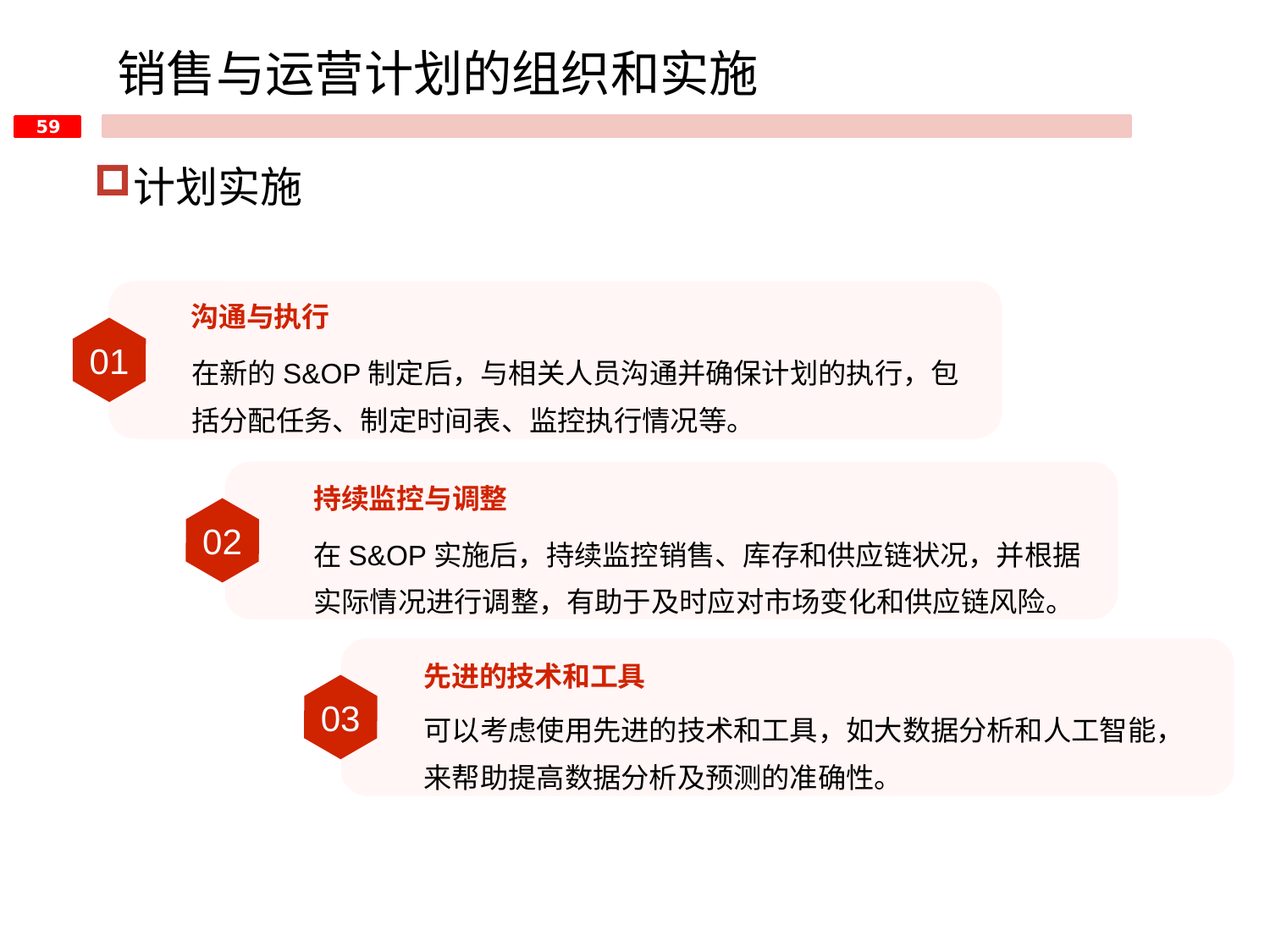

销售与运营计划的组织和实施
59
计划实施

沟通与执行

01
在新的S&OP制定后，与相关人员沟通并确保计划的执行，包括分配任务、制定时间表、监控执行情况等。

持续监控与调整

02
在S&OP实施后，持续监控销售、库存和供应链状况，并根据实际情况进行调整，有助于及时应对市场变化和供应链风险。

先进的技术和工具

03
可以考虑使用先进的技术和工具，如大数据分析和人工智能，来帮助提高数据分析及预测的准确性。